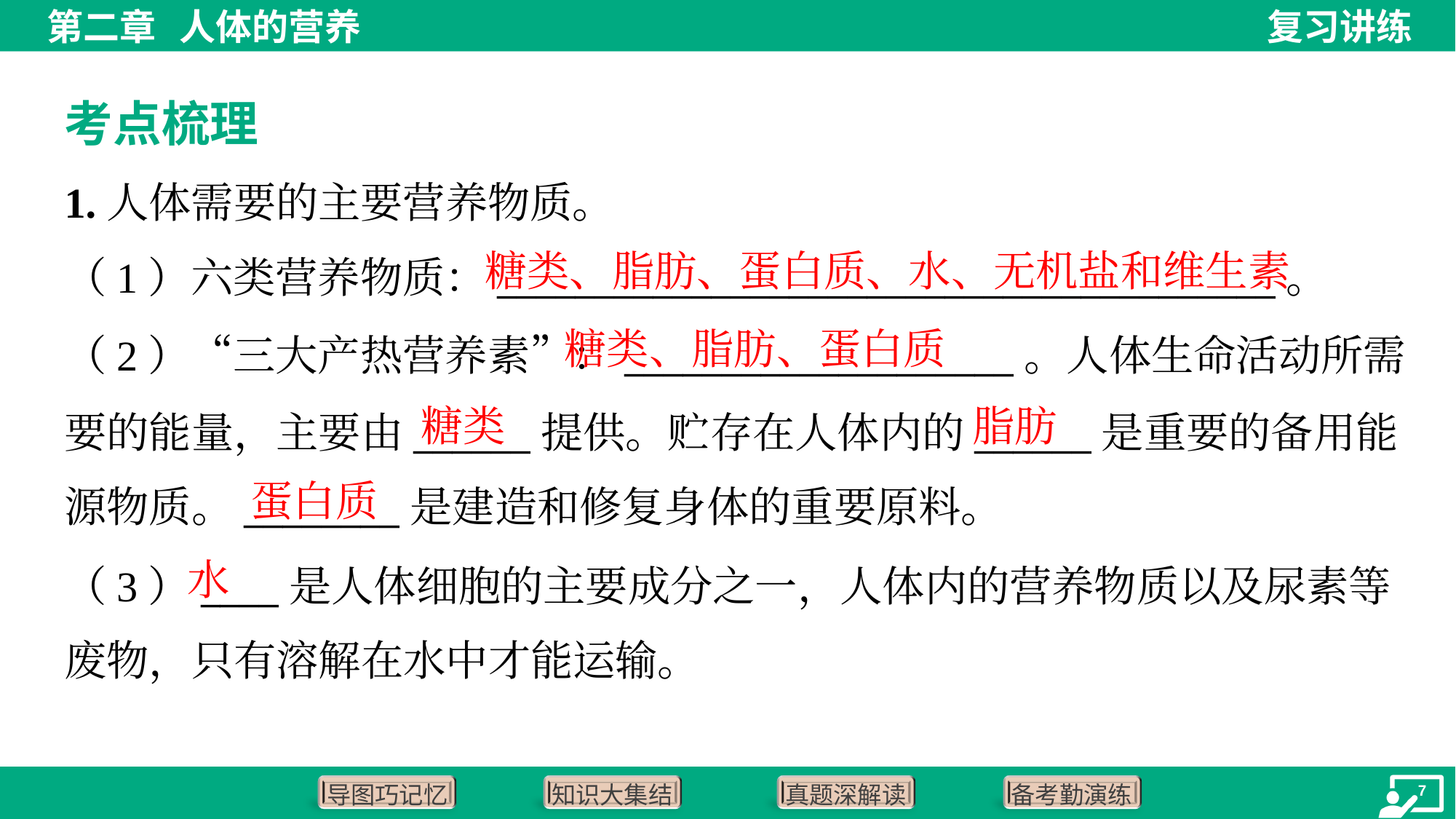

考点梳理
1.人体需要的主要营养物质。
糖类、脂肪、蛋白质、水、无机盐和维生素
（1）六类营养物质：________________________________________。
糖类、脂肪、蛋白质
（2）“三大产热营养素”：____________________。人体生命活动所需
要的能量，主要由______提供。贮存在人体内的______是重要的备用能
源物质。________是建造和修复身体的重要原料。
糖类
脂肪
蛋白质
水
（3）____是人体细胞的主要成分之一，人体内的营养物质以及尿素等
废物，只有溶解在水中才能运输。